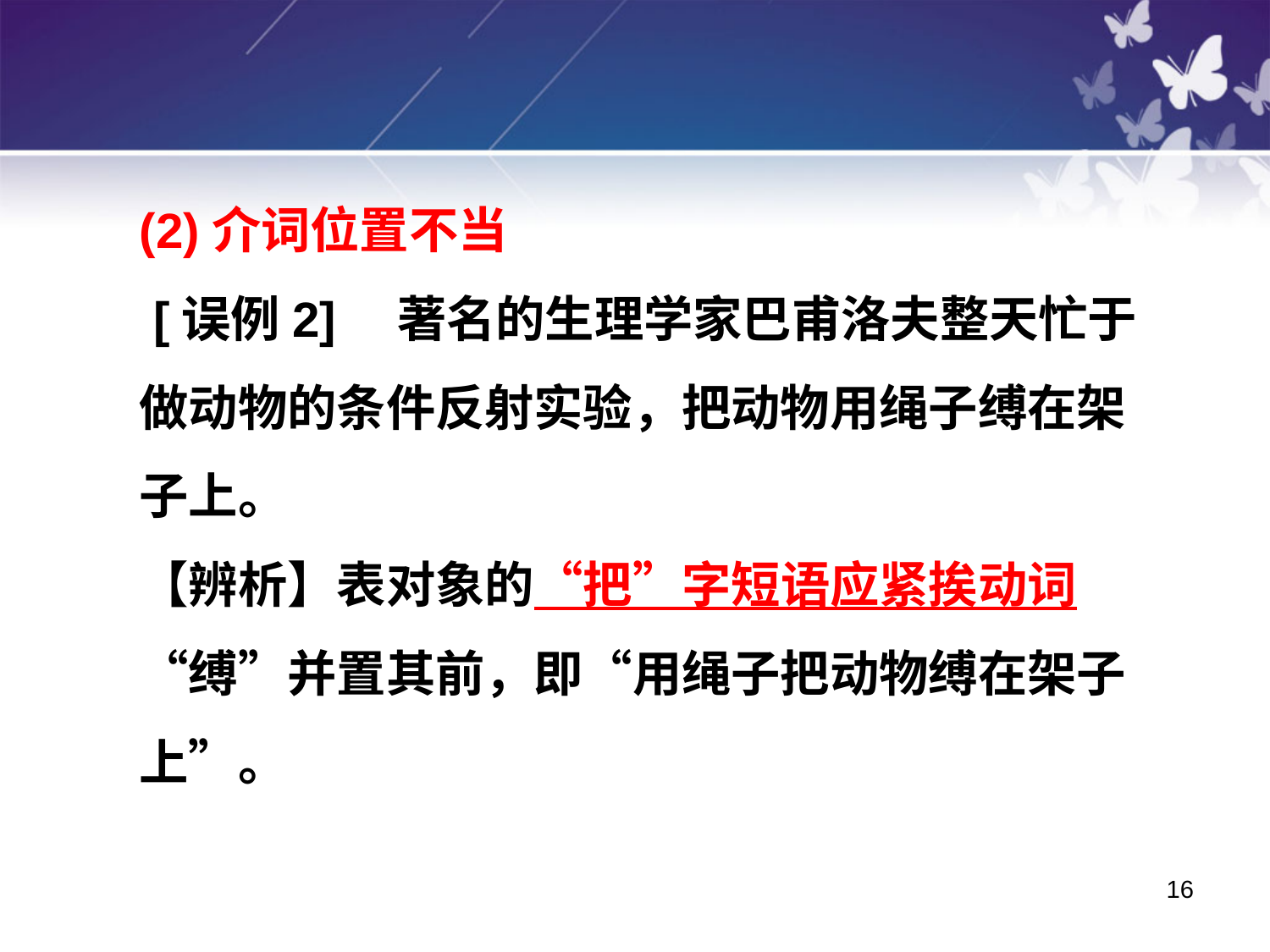

(2)介词位置不当
 [误例2]　著名的生理学家巴甫洛夫整天忙于做动物的条件反射实验，把动物用绳子缚在架子上。
【辨析】表对象的“把”字短语应紧挨动词“缚”并置其前，即“用绳子把动物缚在架子上”。

16